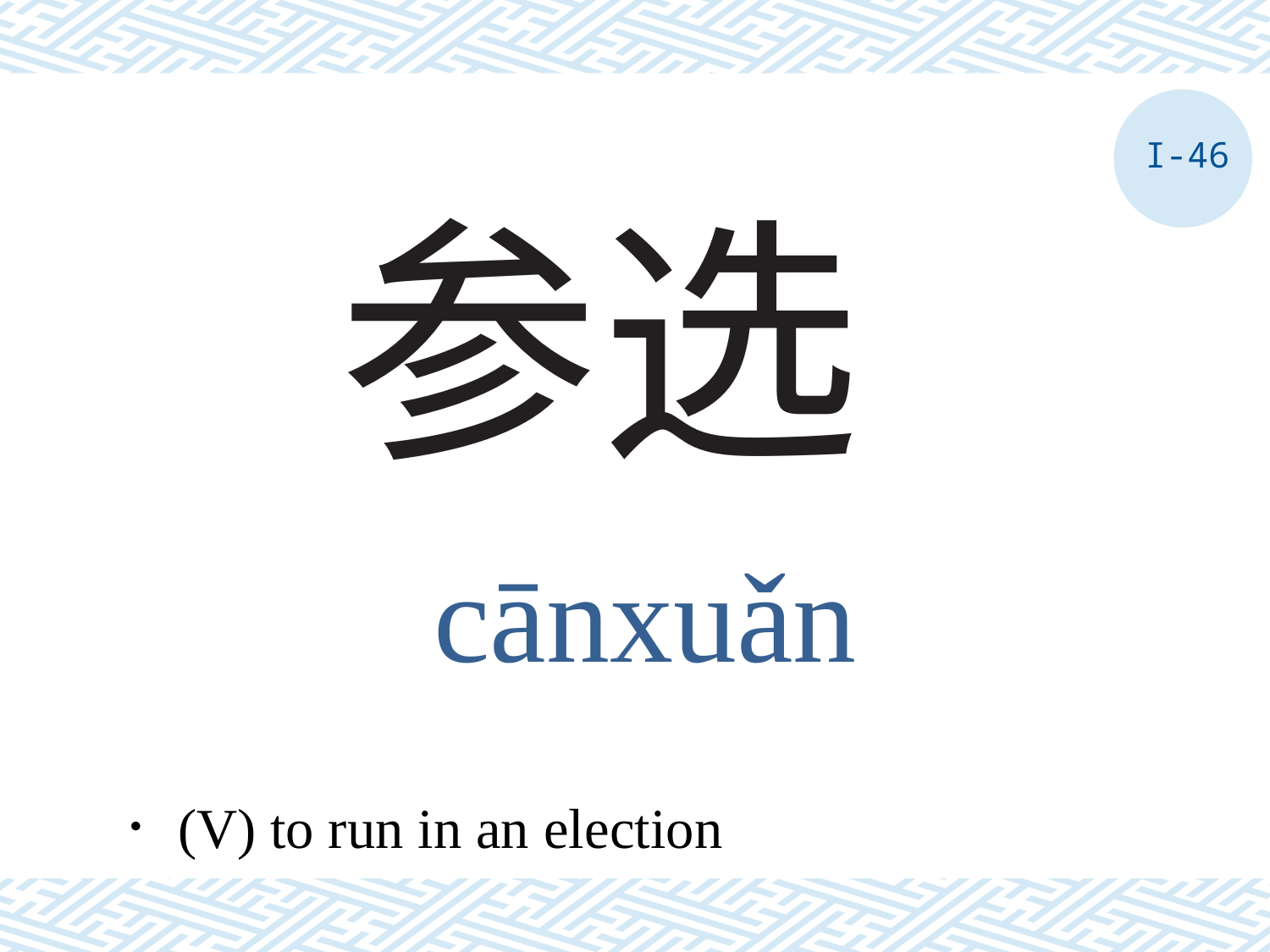

I-46

# 参选
cānxuǎn
．(V) to run in an election